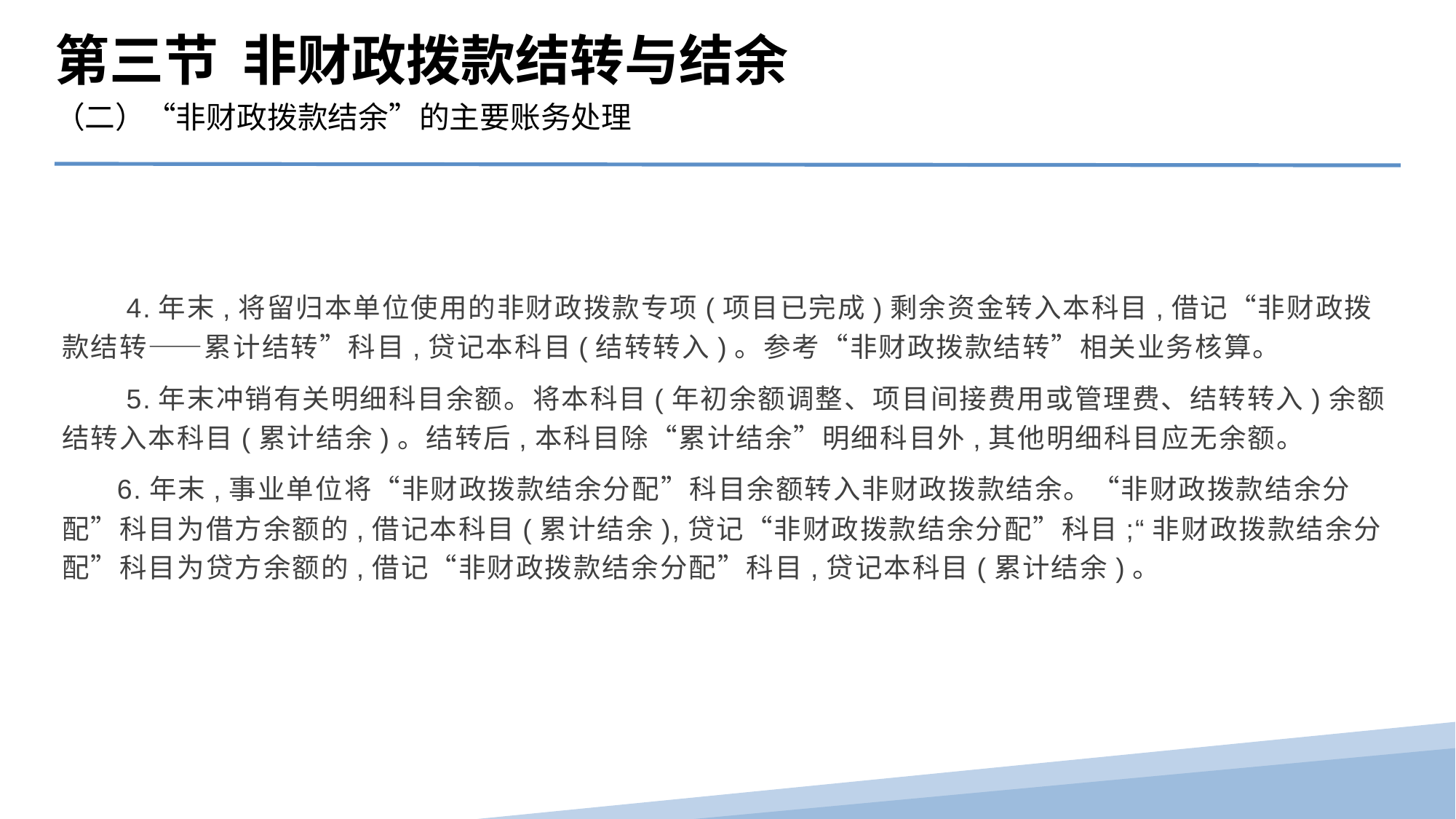

第三节  非财政拨款结转与结余
（二）“非财政拨款结余”的主要账务处理
　　4.年末,将留归本单位使用的非财政拨款专项(项目已完成)剩余资金转入本科目,借记“非财政拨款结转——累计结转”科目,贷记本科目(结转转入)。参考“非财政拨款结转”相关业务核算。
　　5.年末冲销有关明细科目余额。将本科目(年初余额调整、项目间接费用或管理费、结转转入)余额结转入本科目(累计结余)。结转后,本科目除“累计结余”明细科目外,其他明细科目应无余额。
      6.年末,事业单位将“非财政拨款结余分配”科目余额转入非财政拨款结余。“非财政拨款结余分配”科目为借方余额的,借记本科目(累计结余),贷记“非财政拨款结余分配”科目;“非财政拨款结余分配”科目为贷方余额的,借记“非财政拨款结余分配”科目,贷记本科目(累计结余)。